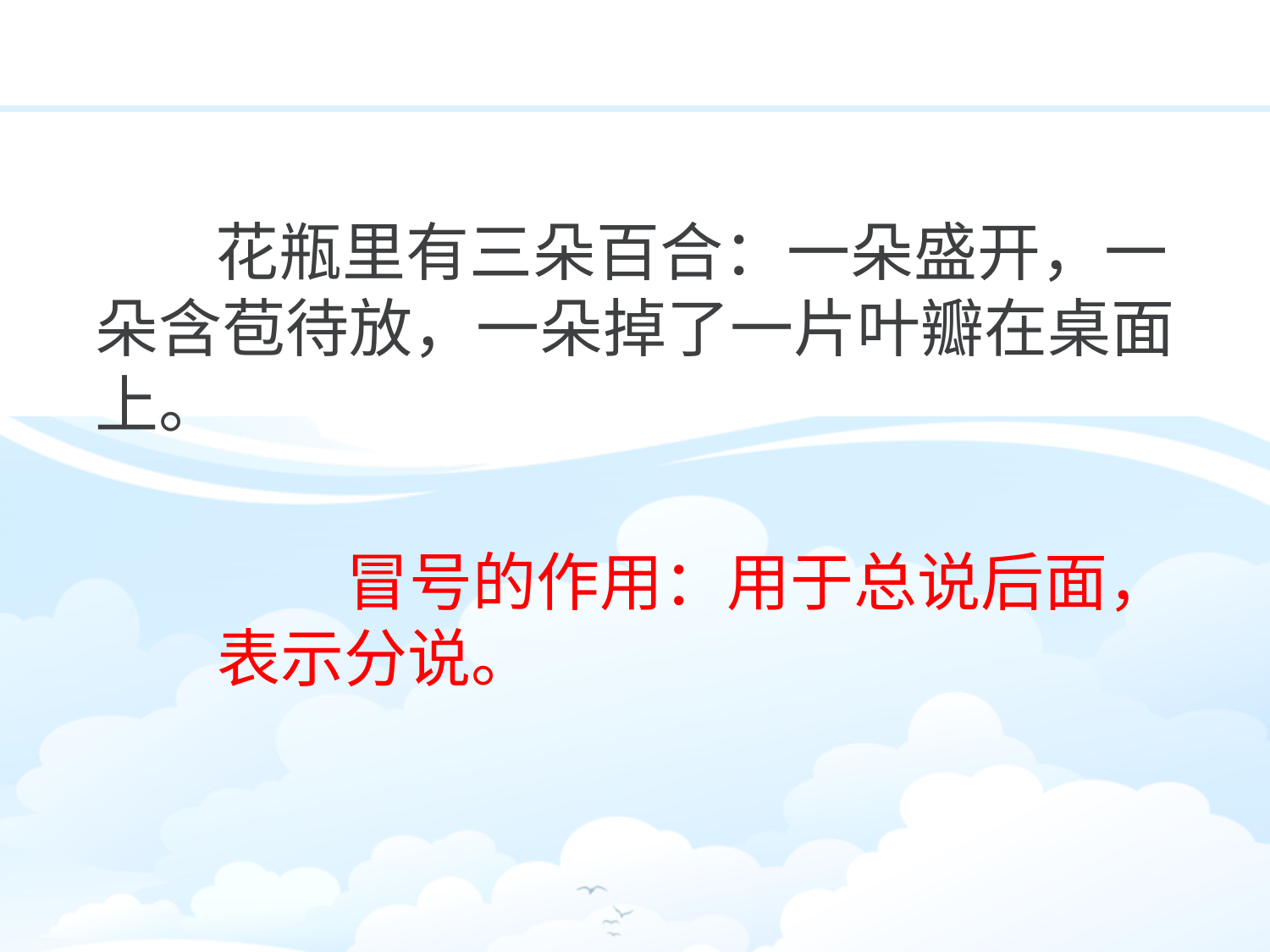

花瓶里有三朵百合：一朵盛开，一朵含苞待放，一朵掉了一片叶瓣在桌面上。
        冒号的作用：用于总说后面，表示分说。